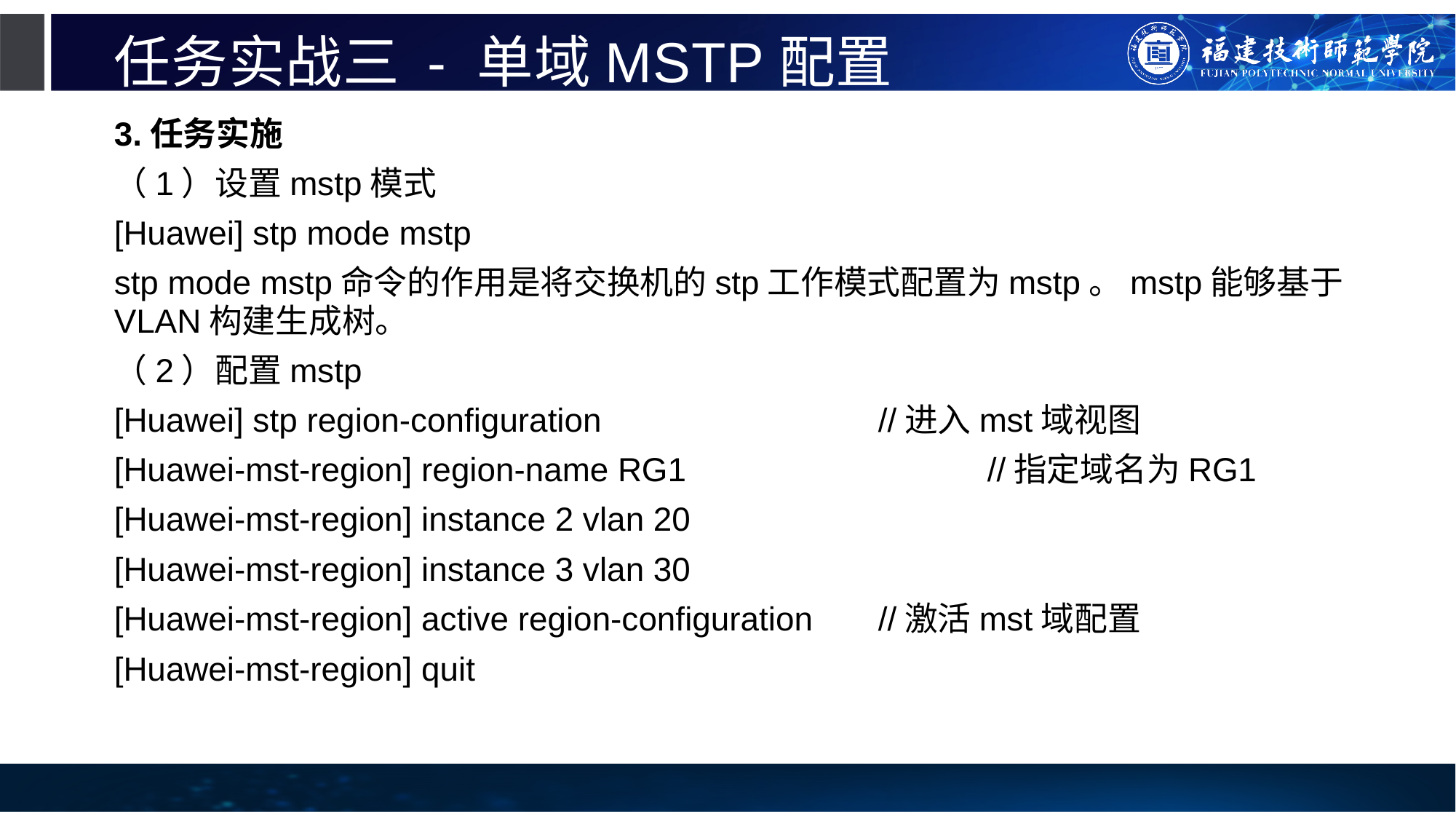

# 任务实战三 - 单域MSTP配置
3.任务实施
（1）设置mstp模式
[Huawei] stp mode mstp
stp mode mstp命令的作用是将交换机的stp工作模式配置为mstp。mstp能够基于VLAN构建生成树。
（2）配置mstp
[Huawei] stp region-configuration			//进入mst域视图
[Huawei-mst-region] region-name RG1			//指定域名为RG1
[Huawei-mst-region] instance 2 vlan 20
[Huawei-mst-region] instance 3 vlan 30
[Huawei-mst-region] active region-configuration	//激活mst域配置
[Huawei-mst-region] quit